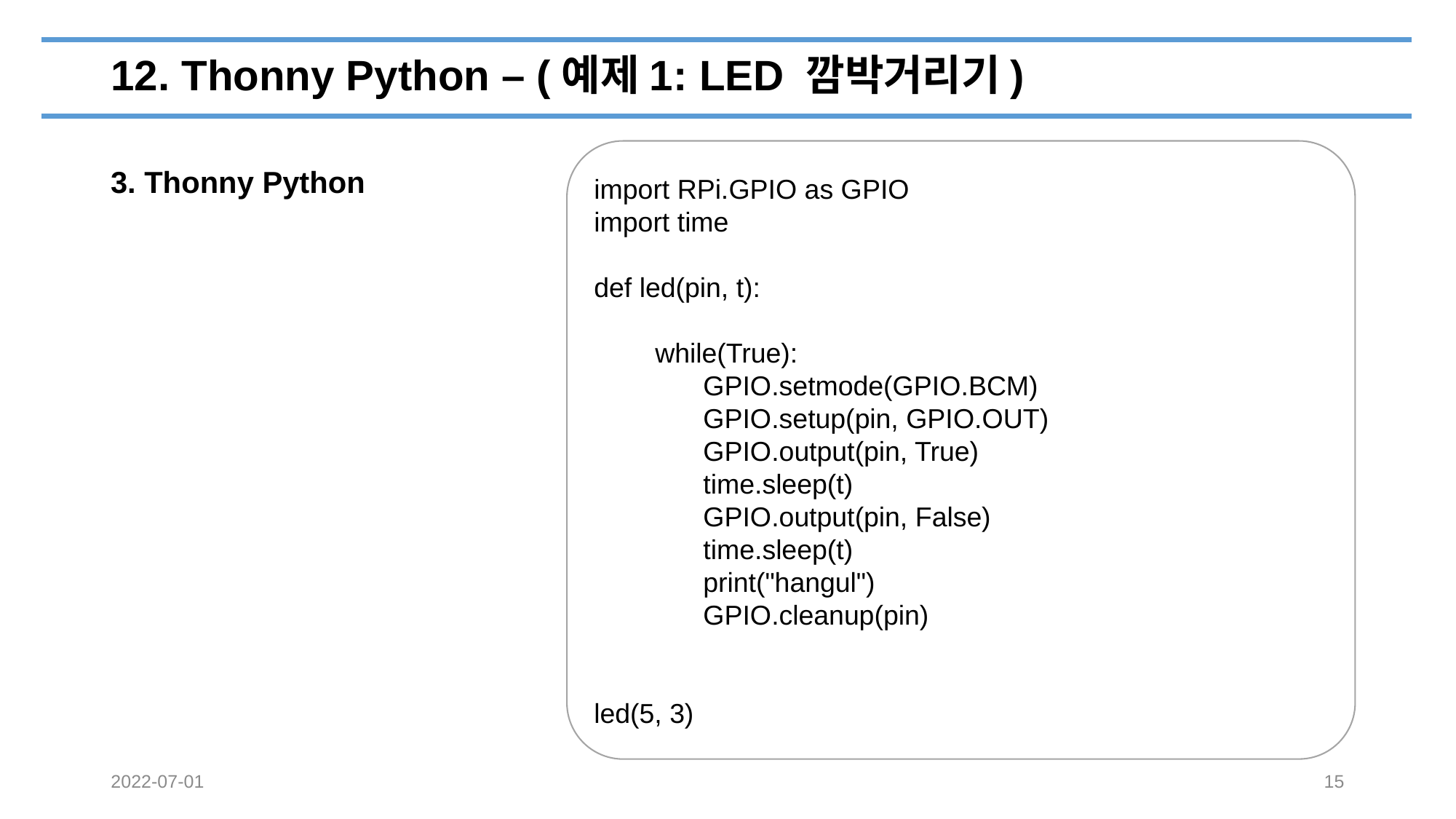

# 12. Thonny Python – (예제1: LED 깜박거리기)
import RPi.GPIO as GPIO
import time

def led(pin, t):

        while(True):
	GPIO.setmode(GPIO.BCM)
	GPIO.setup(pin, GPIO.OUT)
	GPIO.output(pin, True)
	time.sleep(t)
	GPIO.output(pin, False)
	time.sleep(t)
	print("hangul")
	GPIO.cleanup(pin)

led(5, 3)
3. Thonny Python
2022-07-01
15